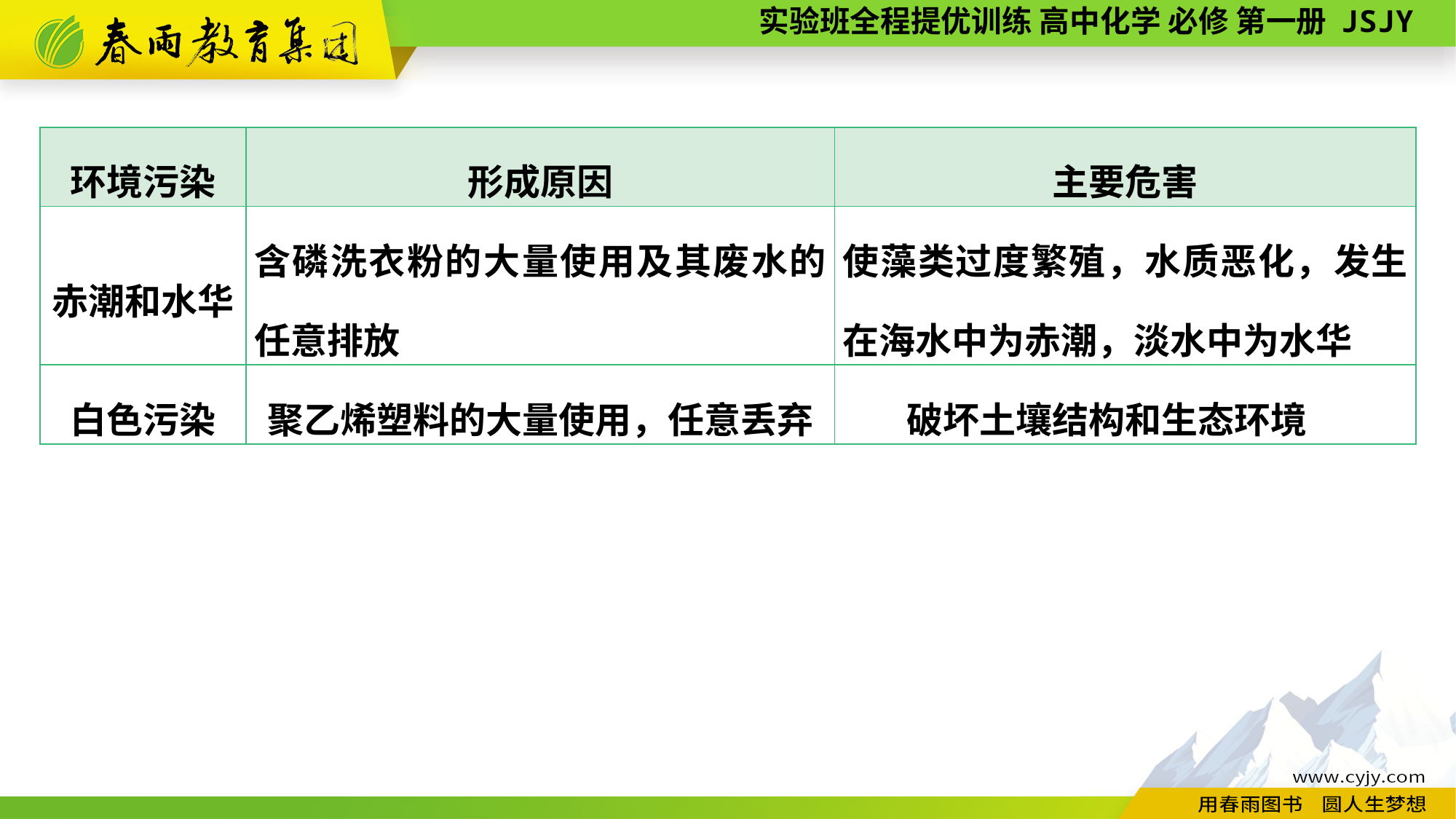

| 环境污染 | 形成原因 | 主要危害 |
| --- | --- | --- |
| 赤潮和水华 | 含磷洗衣粉的大量使用及其废水的任意排放 | 使藻类过度繁殖，水质恶化，发生在海水中为赤潮，淡水中为水华 |
| 白色污染 | 聚乙烯塑料的大量使用，任意丢弃 | 破坏土壤结构和生态环境 |